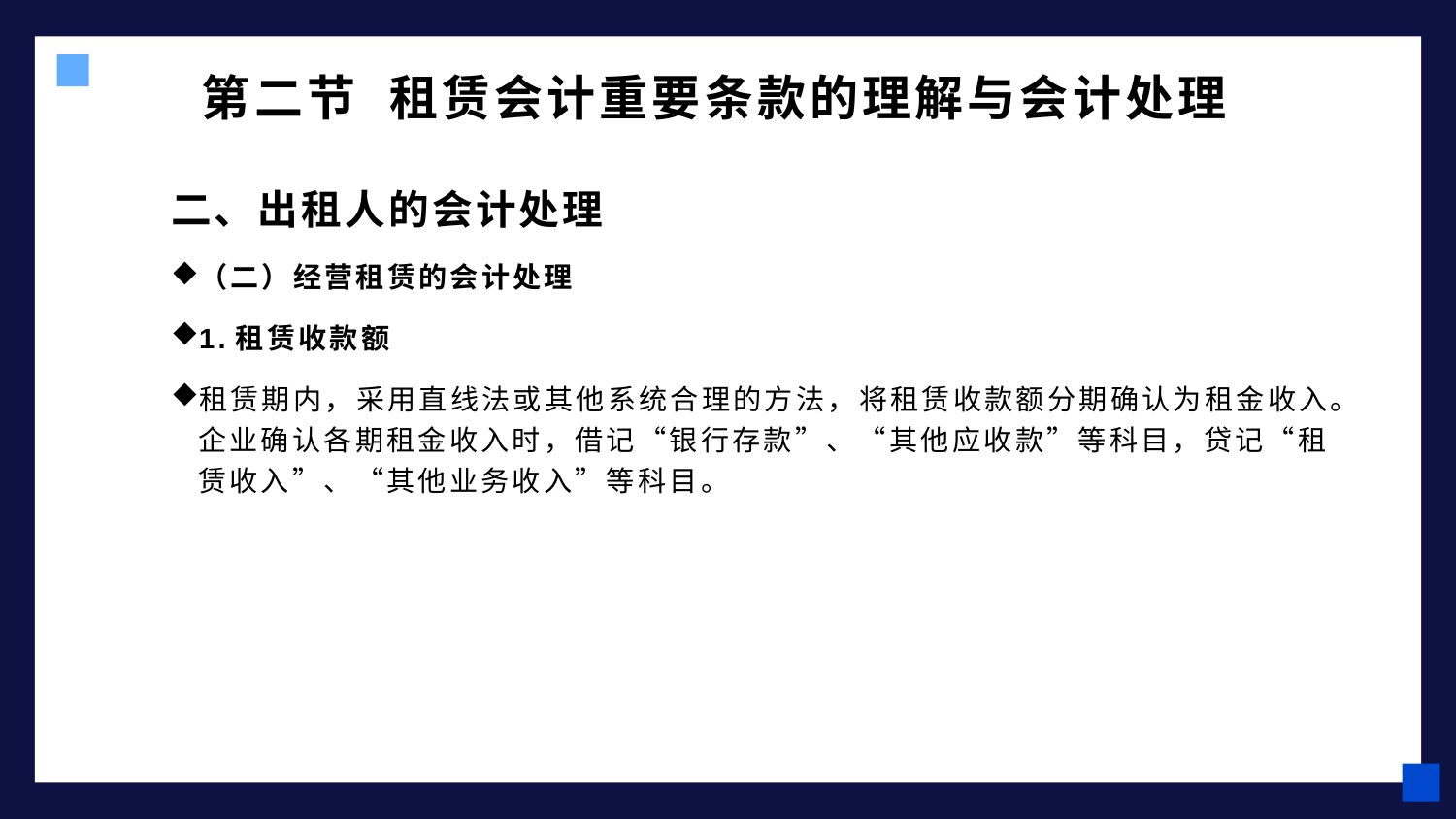

# 第二节  租赁会计重要条款的理解与会计处理
二、出租人的会计处理
（二）经营租赁的会计处理
1.租赁收款额
租赁期内，采用直线法或其他系统合理的方法，将租赁收款额分期确认为租金收入。企业确认各期租金收入时，借记“银行存款”、“其他应收款”等科目，贷记“租赁收入”、“其他业务收入”等科目。